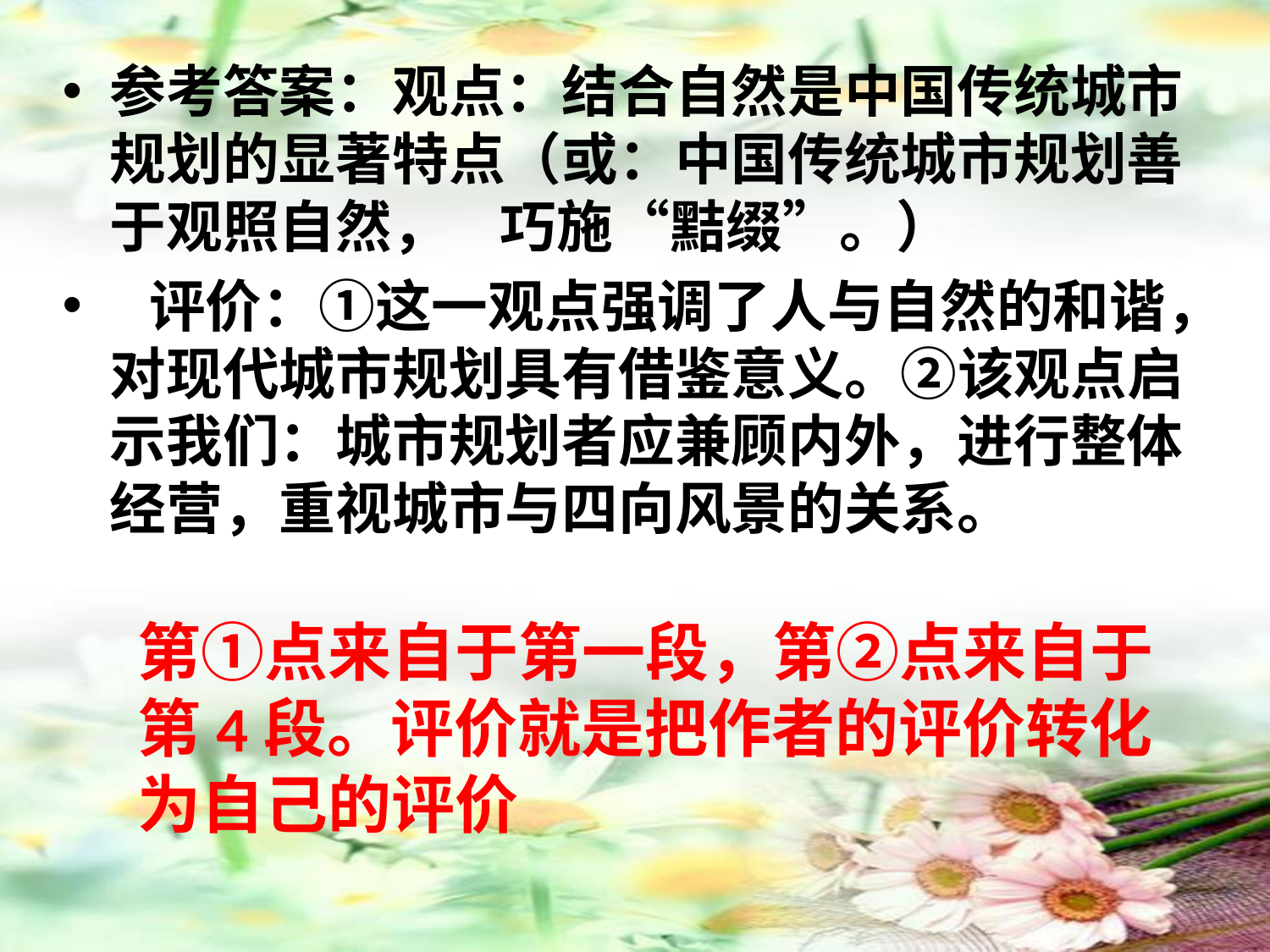

参考答案：观点：结合自然是中国传统城市规划的显著特点（或：中国传统城市规划善于观照自然，    巧施“黠缀”。）
  评价：①这一观点强调了人与自然的和谐，对现代城市规划具有借鉴意义。②该观点启示我们：城市规划者应兼顾内外，进行整体经营，重视城市与四向风景的关系。

第①点来自于第一段，第②点来自于第4段。评价就是把作者的评价转化为自己的评价